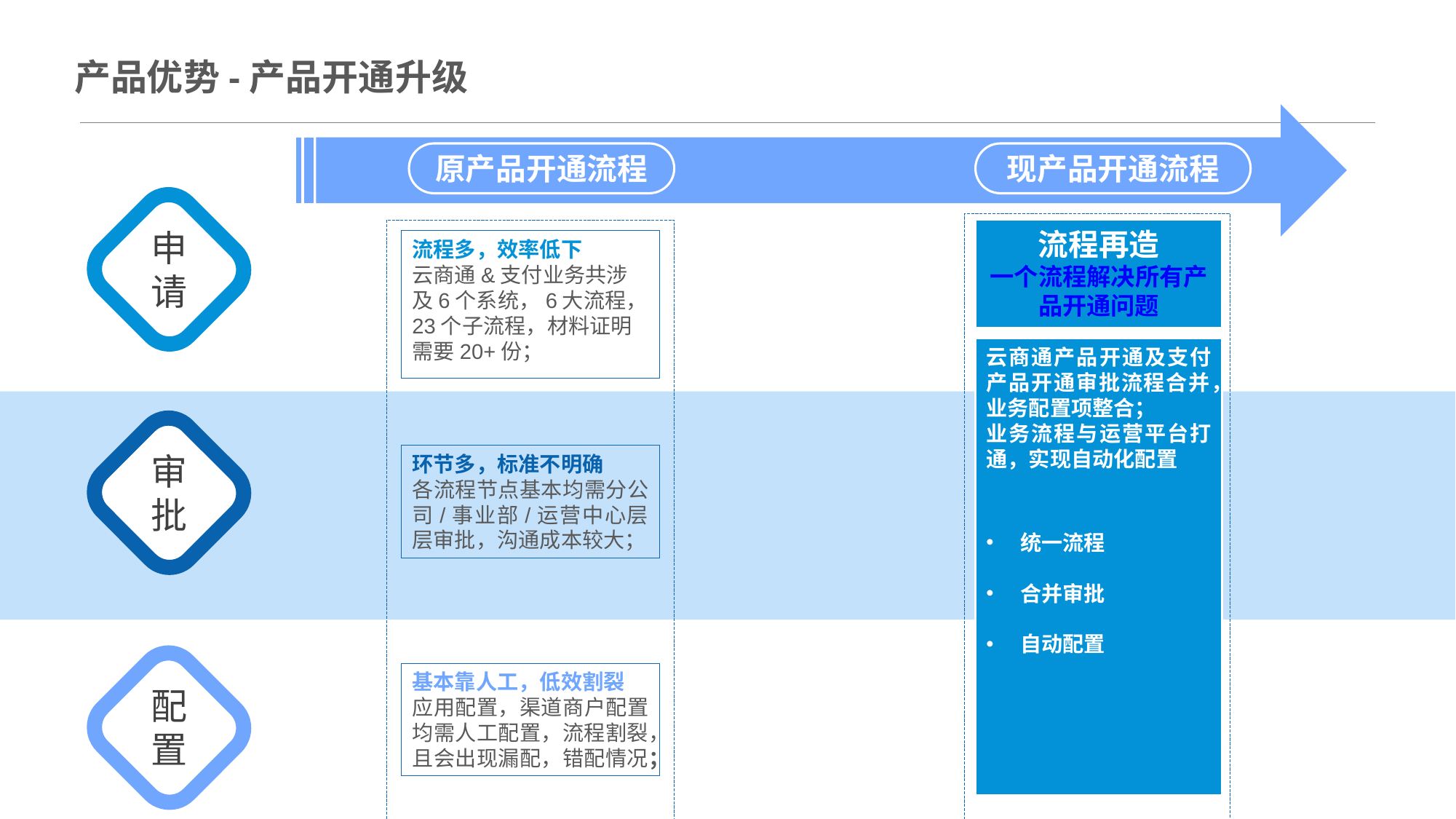

产品优势-产品开通升级

现产品开通流程
原产品开通流程

流程再造
一个流程解决所有产品开通问题

申请
流程多，效率低下
云商通&支付业务共涉及6个系统，6大流程，23个子流程，材料证明需要20+份；
云商通产品开通及支付产品开通审批流程合并，业务配置项整合；
业务流程与运营平台打通，实现自动化配置

统一流程

合并审批

自动配置

审批
环节多，标准不明确
各流程节点基本均需分公司/事业部/运营中心层层审批，沟通成本较大；
基本靠人工，低效割裂
应用配置，渠道商户配置均需人工配置，流程割裂，且会出现漏配，错配情况；

配置